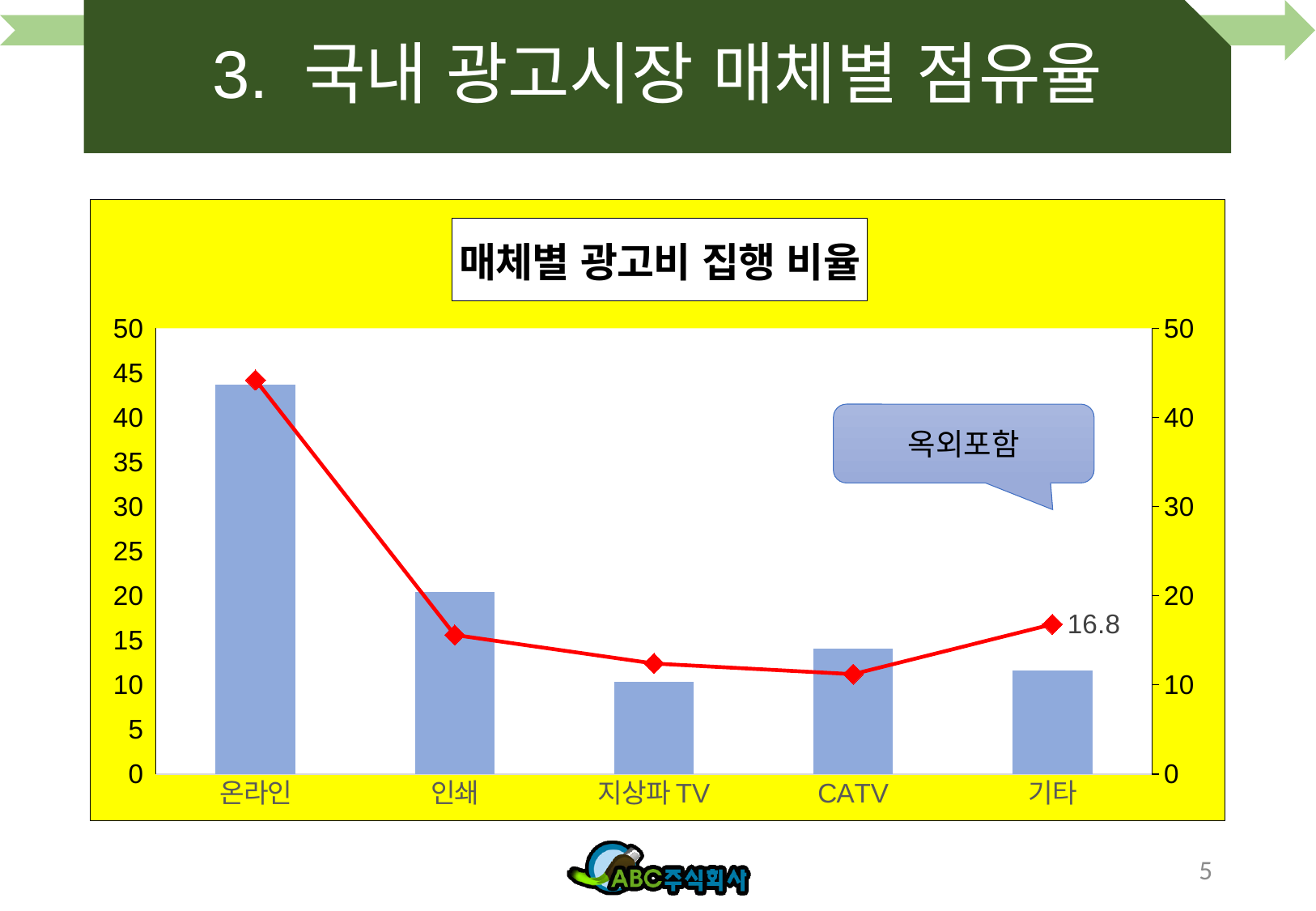

# 3. 국내 광고시장 매체별 점유율

### Chart: 매체별 광고비 집행 비율

| Category | 2021년 | 2022년 |
|---|---|---|
| 온라인 | 43.7 | 44.2 |
| 인쇄 | 20.4 | 15.6 |
| 지상파TV | 10.3 | 12.4 |
| CATV | 14.1 | 11.2 |
| 기타 | 11.6 | 16.8 |
옥외포함
5